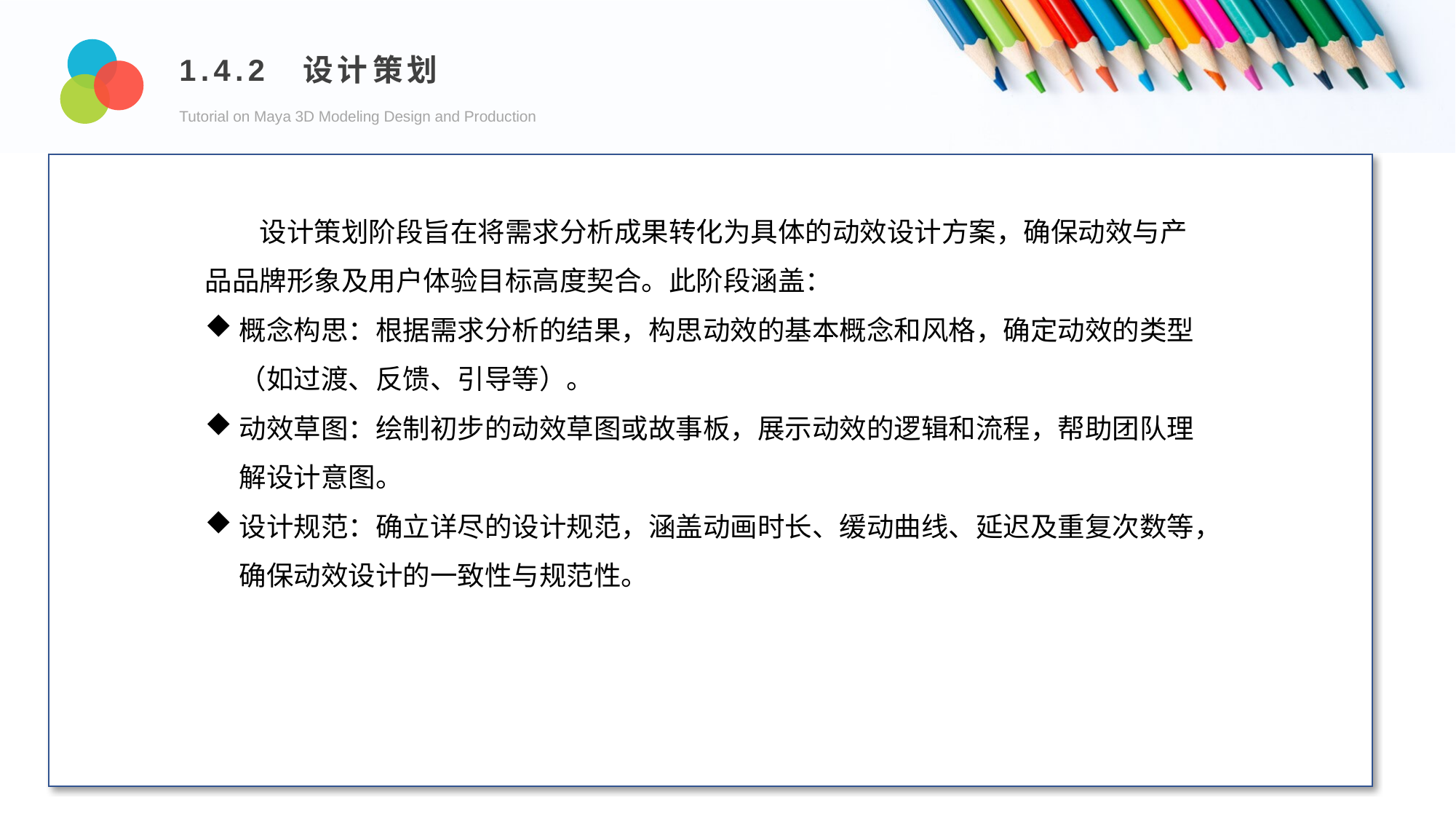

1.4.2  设计策划
Tutorial on Maya 3D Modeling Design and Production
Design and Production
设计策划阶段旨在将需求分析成果转化为具体的动效设计方案，确保动效与产品品牌形象及用户体验目标高度契合。此阶段涵盖：
概念构思：根据需求分析的结果，构思动效的基本概念和风格，确定动效的类型（如过渡、反馈、引导等）。
动效草图：绘制初步的动效草图或故事板，展示动效的逻辑和流程，帮助团队理解设计意图。
设计规范：确立详尽的设计规范，涵盖动画时长、缓动曲线、延迟及重复次数等，确保动效设计的一致性与规范性。